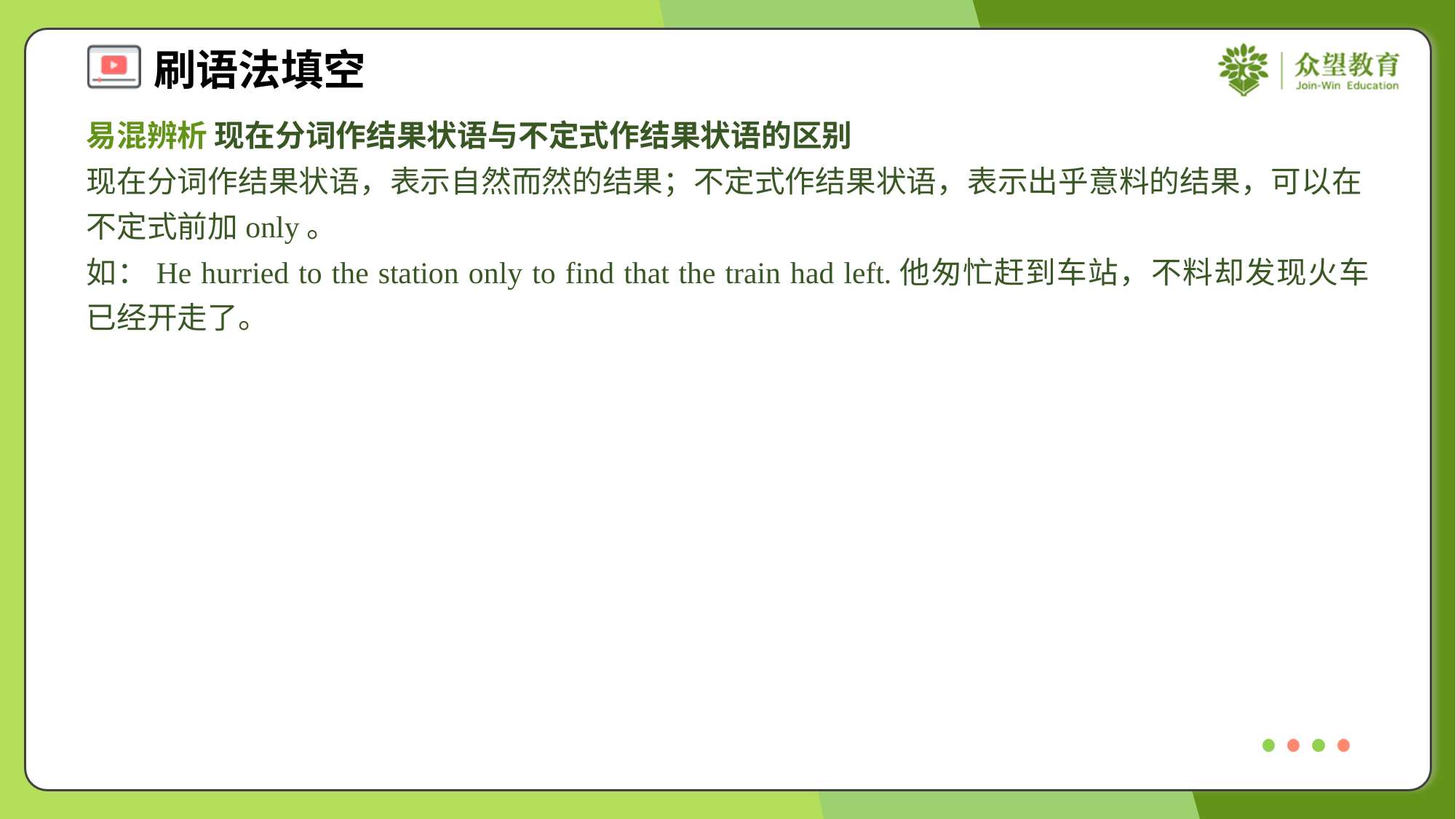

易混辨析 现在分词作结果状语与不定式作结果状语的区别
现在分词作结果状语，表示自然而然的结果；不定式作结果状语，表示出乎意料的结果，可以在不定式前加only。
如：He hurried to the station only to find that the train had left.他匆忙赶到车站，不料却发现火车已经开走了。